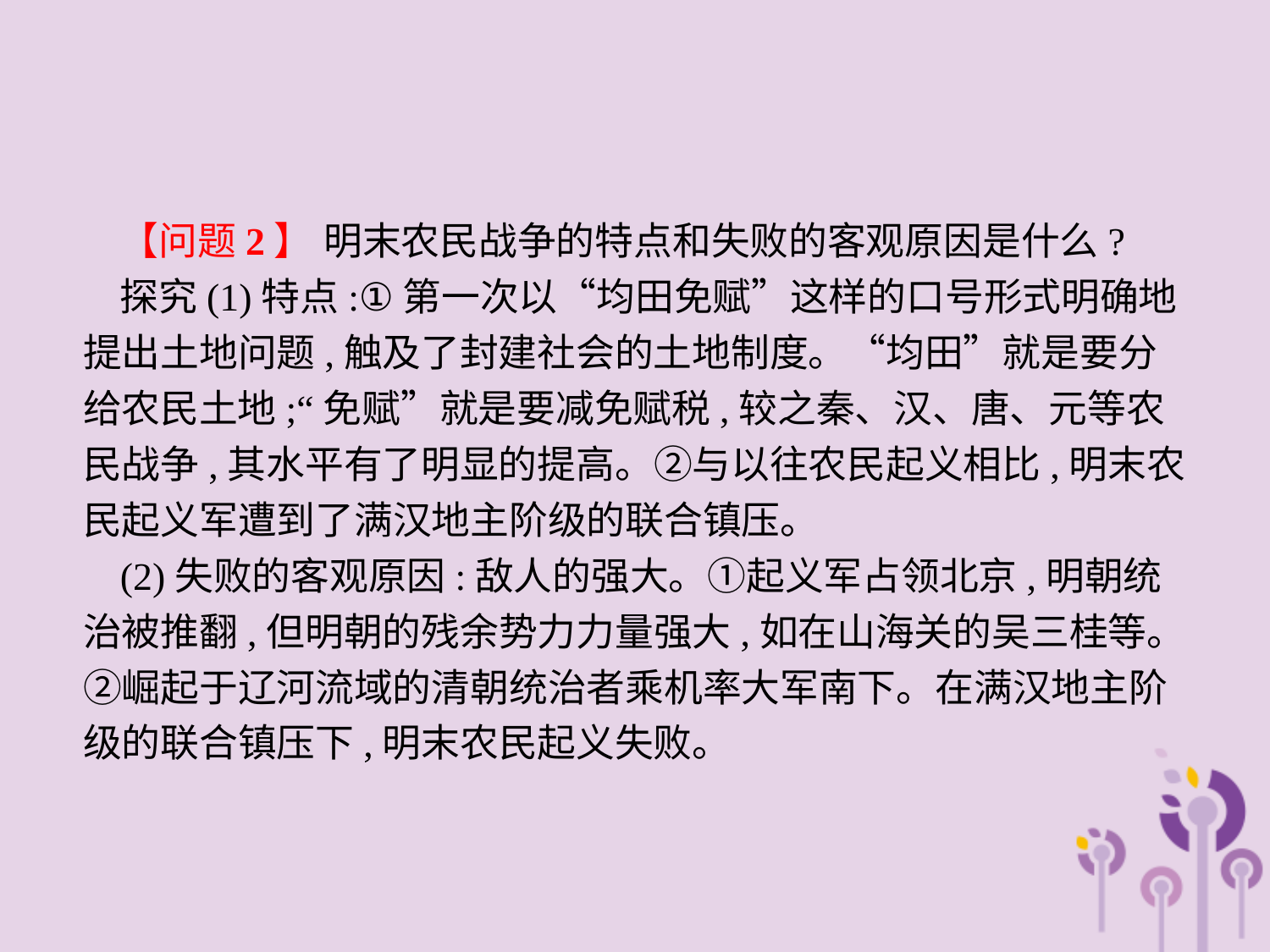

【问题2】 明末农民战争的特点和失败的客观原因是什么?
探究(1)特点:①第一次以“均田免赋”这样的口号形式明确地提出土地问题,触及了封建社会的土地制度。“均田”就是要分给农民土地;“免赋”就是要减免赋税,较之秦、汉、唐、元等农民战争,其水平有了明显的提高。②与以往农民起义相比,明末农民起义军遭到了满汉地主阶级的联合镇压。
(2)失败的客观原因:敌人的强大。①起义军占领北京,明朝统治被推翻,但明朝的残余势力力量强大,如在山海关的吴三桂等。②崛起于辽河流域的清朝统治者乘机率大军南下。在满汉地主阶级的联合镇压下,明末农民起义失败。